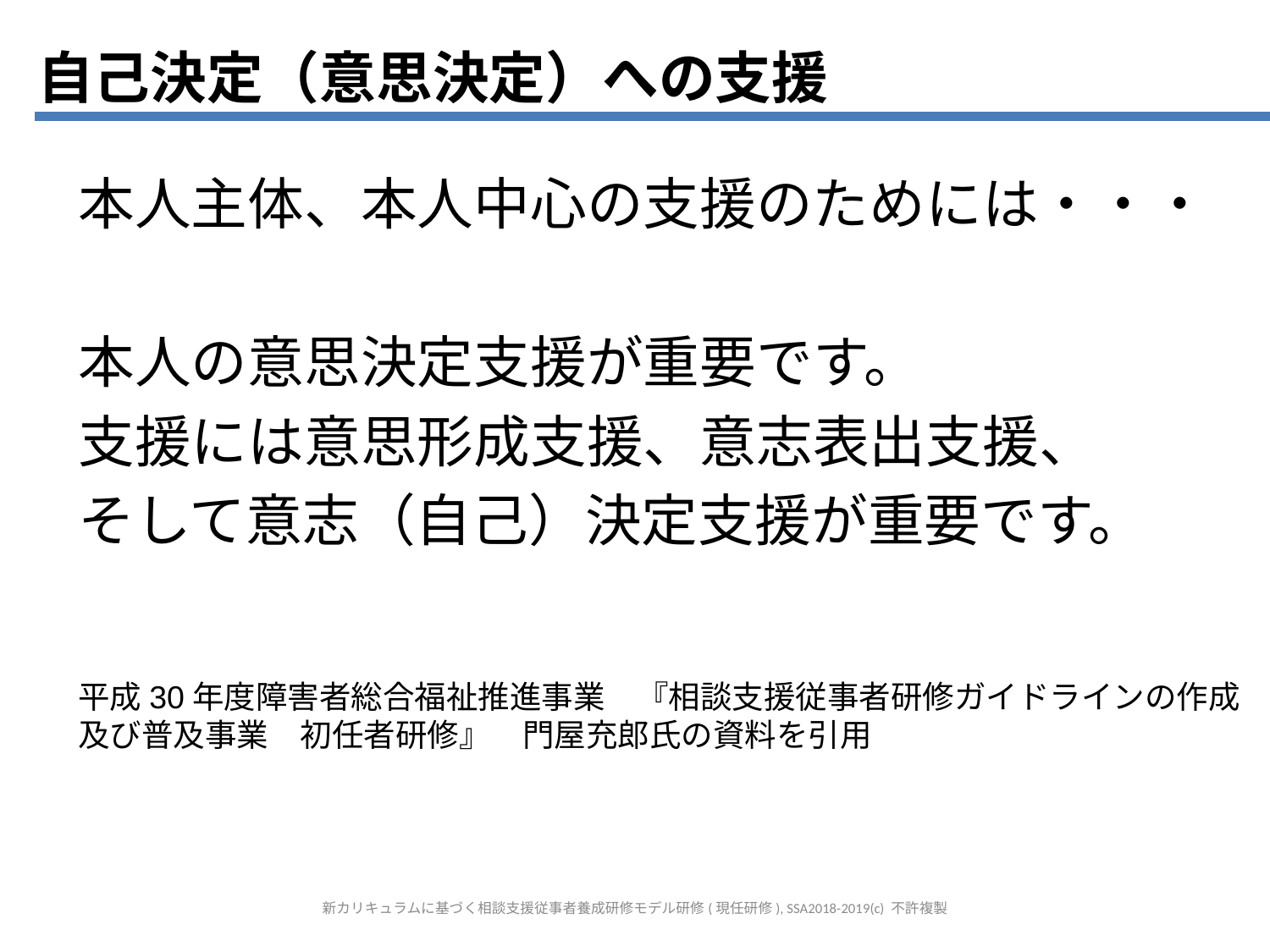

自己決定（意思決定）への支援

本人主体、本人中心の支援のためには・・・

本人の意思決定支援が重要です。
支援には意思形成支援、意志表出支援、
そして意志（自己）決定支援が重要です。

平成30年度障害者総合福祉推進事業　『相談支援従事者研修ガイドラインの作成及び普及事業　初任者研修』　門屋充郎氏の資料を引用
新カリキュラムに基づく相談支援従事者養成研修モデル研修(現任研修), SSA2018-2019(c) 不許複製